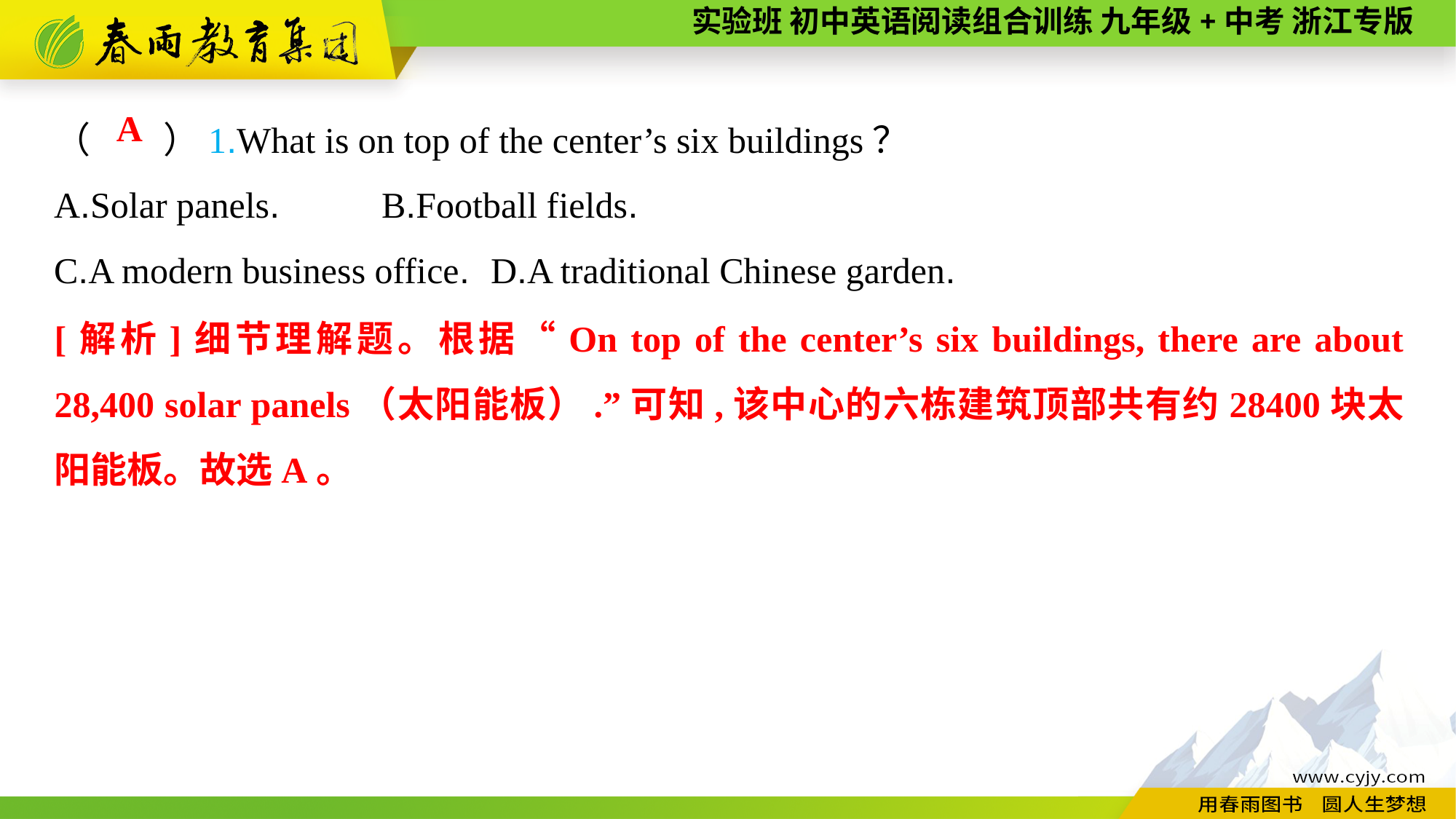

（　　）1.What is on top of the center’s six buildings？
A.Solar panels.	B.Football fields.
C.A modern business office.	D.A traditional Chinese garden.
A
[解析]细节理解题。根据“On top of the center’s six buildings, there are about 28,400 solar panels（太阳能板）.”可知,该中心的六栋建筑顶部共有约28400块太阳能板。故选A。